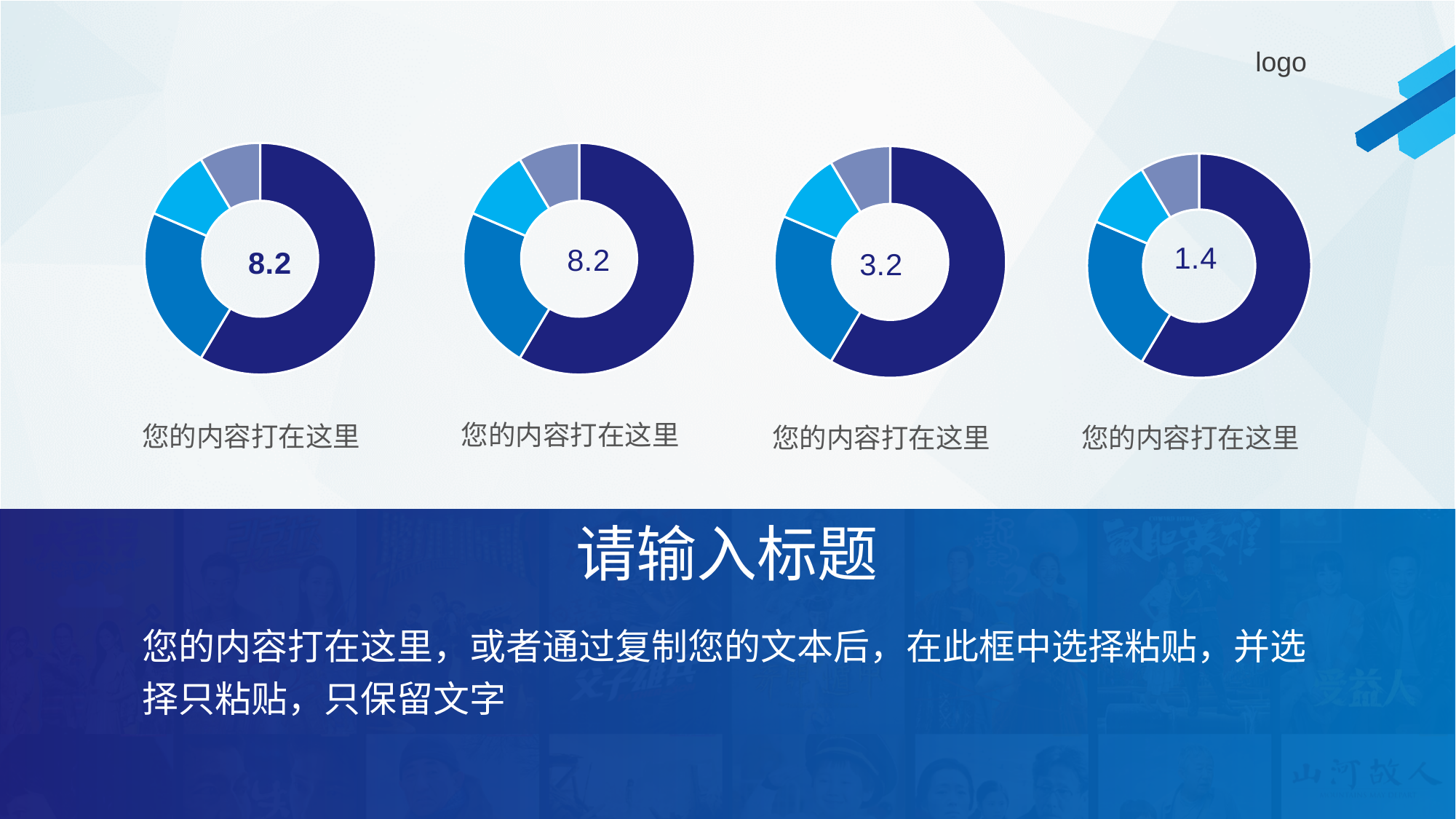

### Chart

| Category | 销售额 |
|---|---|
| 第一季度 | 8.2 |
| 第二季度 | 3.2 |
| 第三季度 | 1.4 |
| 第四季度 | 1.2 |

### Chart

| Category | 销售额 |
|---|---|
| 第一季度 | 8.2 |
| 第二季度 | 3.2 |
| 第三季度 | 1.4 |
| 第四季度 | 1.2 |

### Chart

| Category | 销售额 |
|---|---|
| 第一季度 | 8.2 |
| 第二季度 | 3.2 |
| 第三季度 | 1.4 |
| 第四季度 | 1.2 |

### Chart

| Category | 销售额 |
|---|---|
| 第一季度 | 8.2 |
| 第二季度 | 3.2 |
| 第三季度 | 1.4 |
| 第四季度 | 1.2 |
您的内容打在这里

您的内容打在这里
您的内容打在这里

您的内容打在这里

请输入标题
您的内容打在这里，或者通过复制您的文本后，在此框中选择粘贴，并选择只粘贴，只保留文字